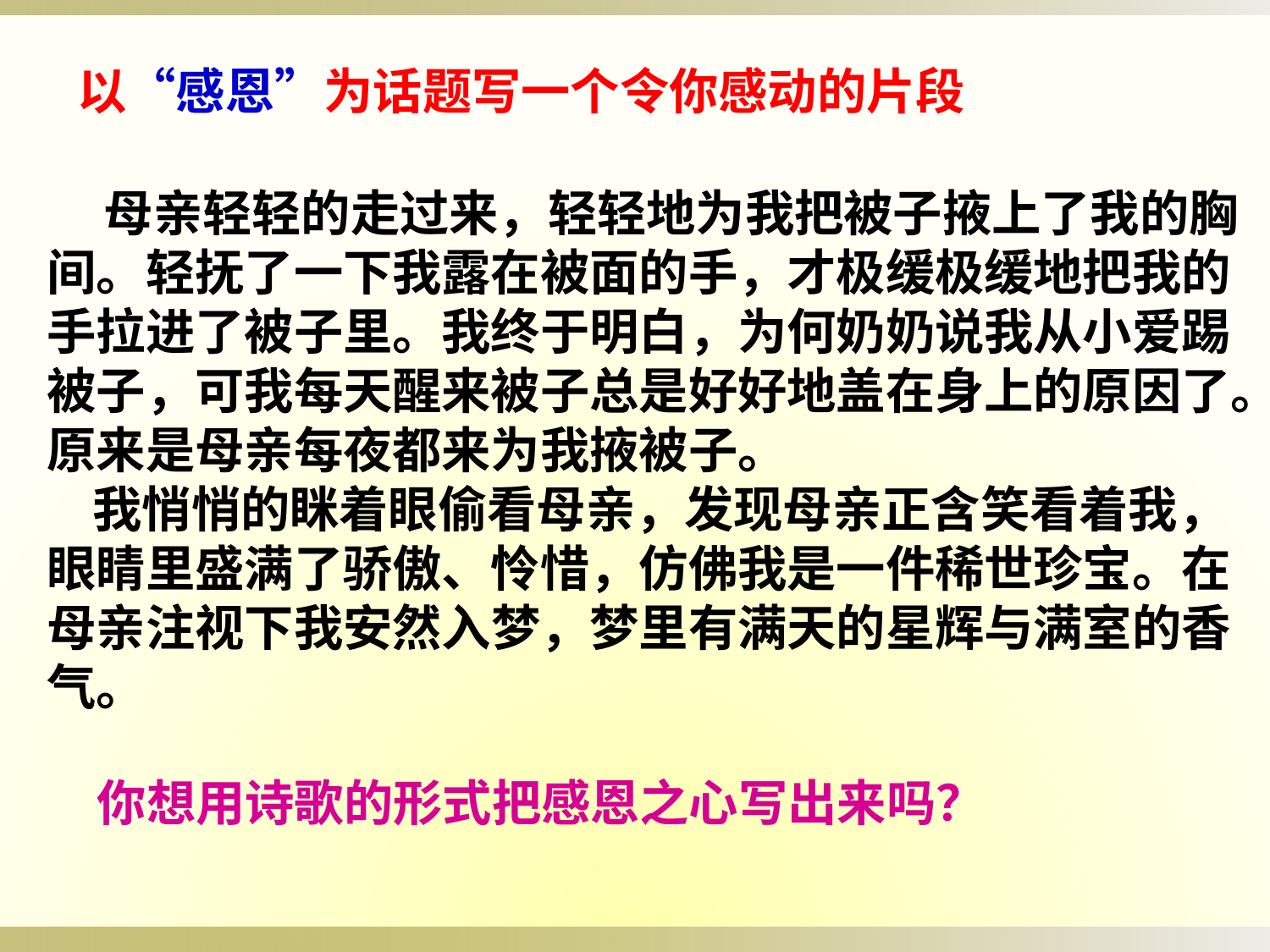

以“感恩”为话题写一个令你感动的片段
    母亲轻轻的走过来，轻轻地为我把被子掖上了我的胸间。轻抚了一下我露在被面的手，才极缓极缓地把我的手拉进了被子里。我终于明白，为何奶奶说我从小爱踢被子，可我每天醒来被子总是好好地盖在身上的原因了。原来是母亲每夜都来为我掖被子。
   我悄悄的眯着眼偷看母亲，发现母亲正含笑看着我，眼睛里盛满了骄傲、怜惜，仿佛我是一件稀世珍宝。在母亲注视下我安然入梦，梦里有满天的星辉与满室的香气。

你想用诗歌的形式把感恩之心写出来吗？